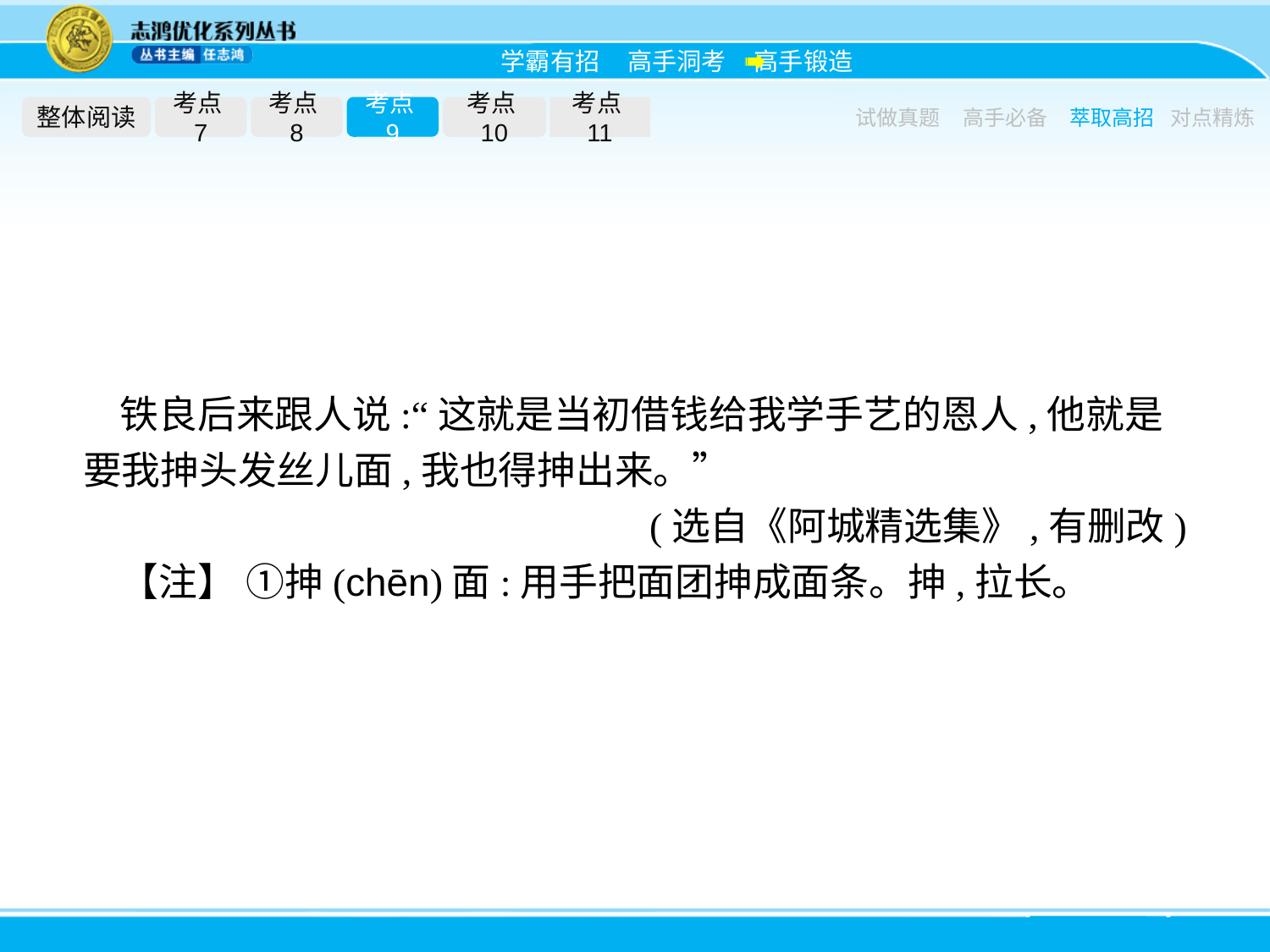

整体阅读
考点7
考点8
考点9
考点10
考点11
试做真题
高手必备
萃取高招
对点精炼
铁良后来跟人说:“这就是当初借钱给我学手艺的恩人,他就是要我抻头发丝儿面,我也得抻出来。”
(选自《阿城精选集》,有删改)
【注】 ①抻(chēn)面:用手把面团抻成面条。抻,拉长。